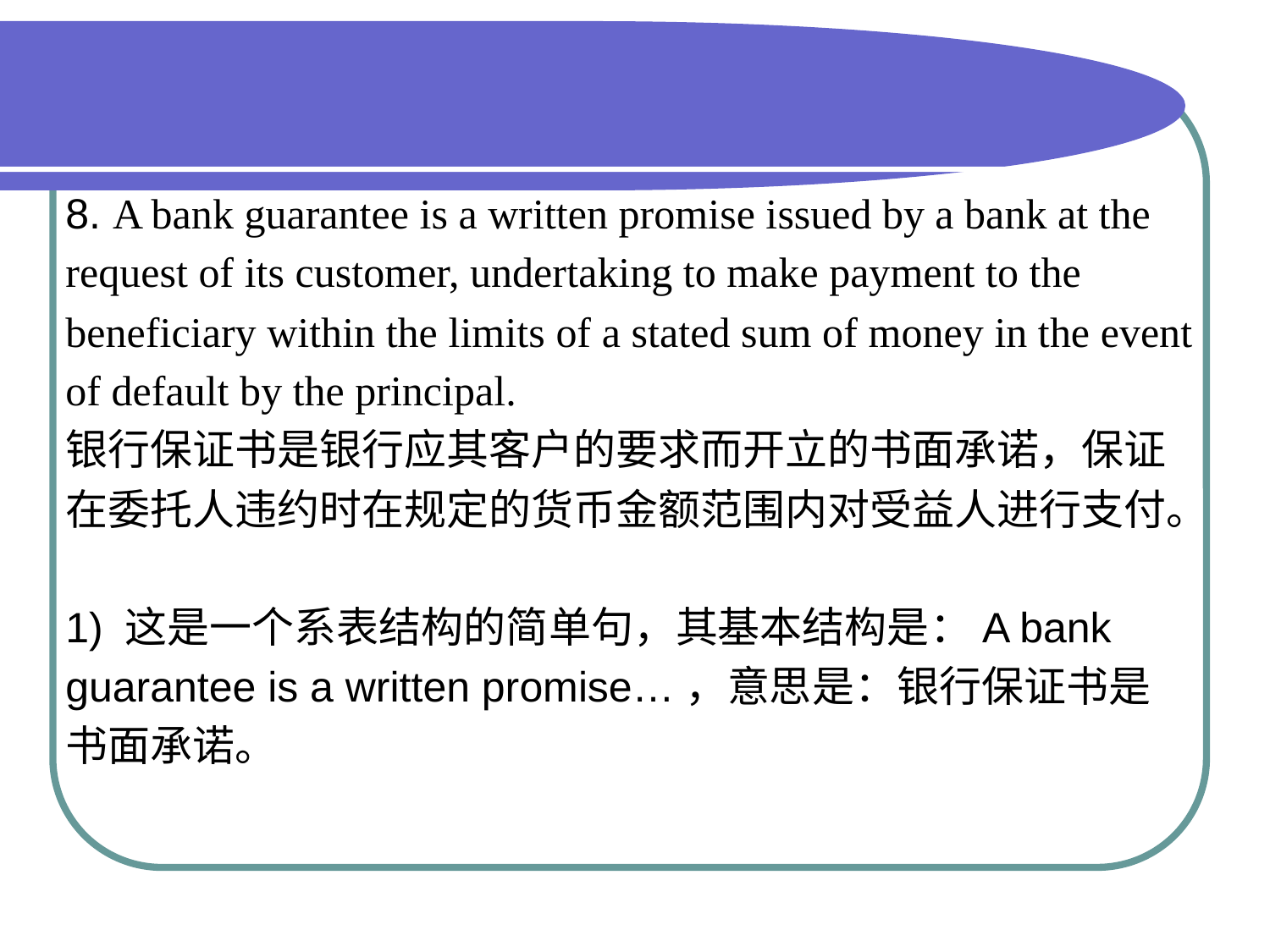

#
8. A bank guarantee is a written promise issued by a bank at the
request of its customer, undertaking to make payment to the
beneficiary within the limits of a stated sum of money in the event
of default by the principal.
银行保证书是银行应其客户的要求而开立的书面承诺，保证
在委托人违约时在规定的货币金额范围内对受益人进行支付。

1) 这是一个系表结构的简单句，其基本结构是：A bank
guarantee is a written promise…，意思是：银行保证书是
书面承诺。